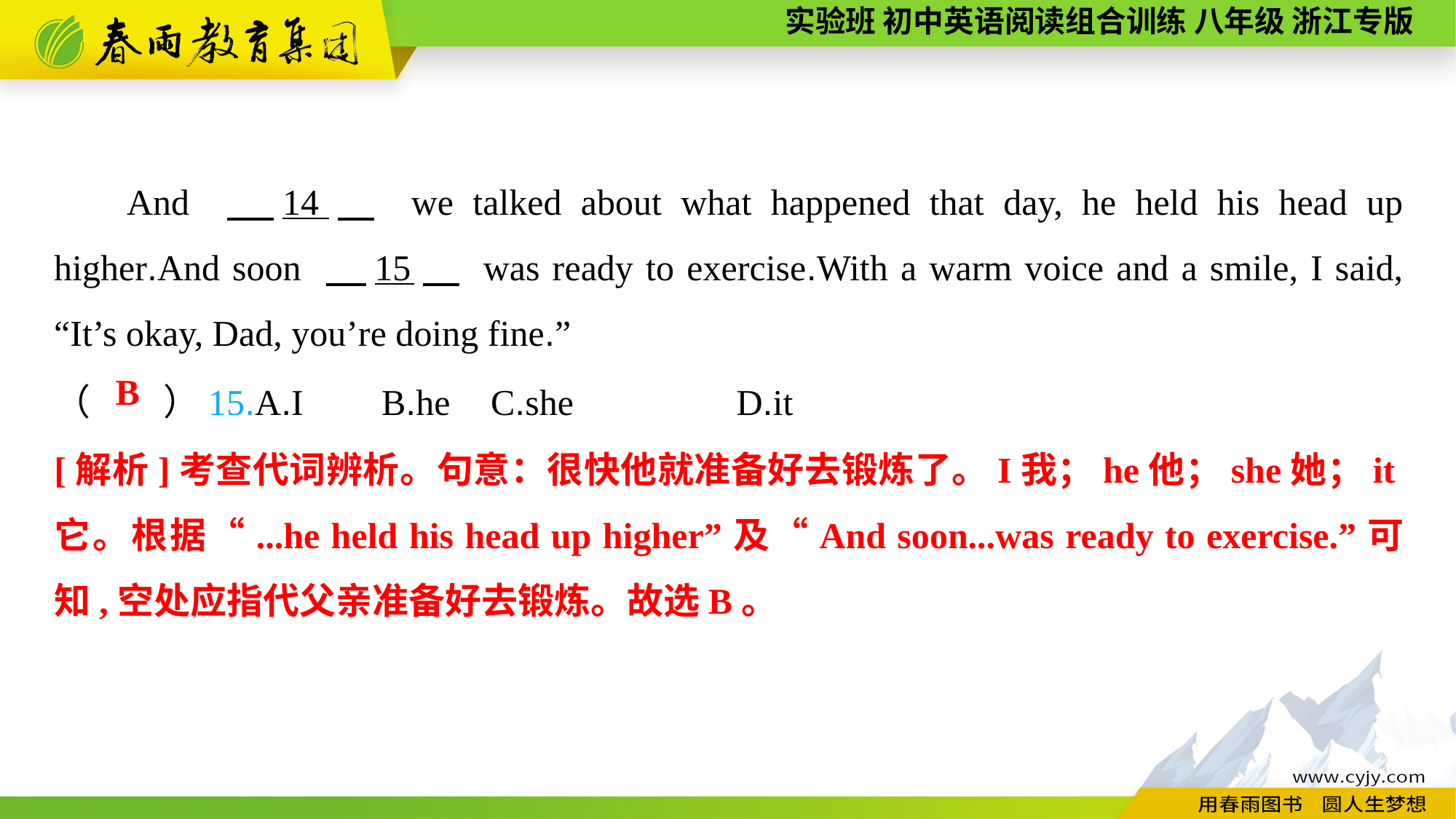

And 　14　 we talked about what happened that day, he held his head up higher.And soon 　15　 was ready to exercise.With a warm voice and a smile, I said, “It’s okay, Dad, you’re doing fine.”
（　　）15.A.I	B.he	C.she		   D.it
B
[解析]考查代词辨析。句意：很快他就准备好去锻炼了。I我；he他；she她；it它。根据“...he held his head up higher”及“And soon...was ready to exercise.”可知,空处应指代父亲准备好去锻炼。故选B。